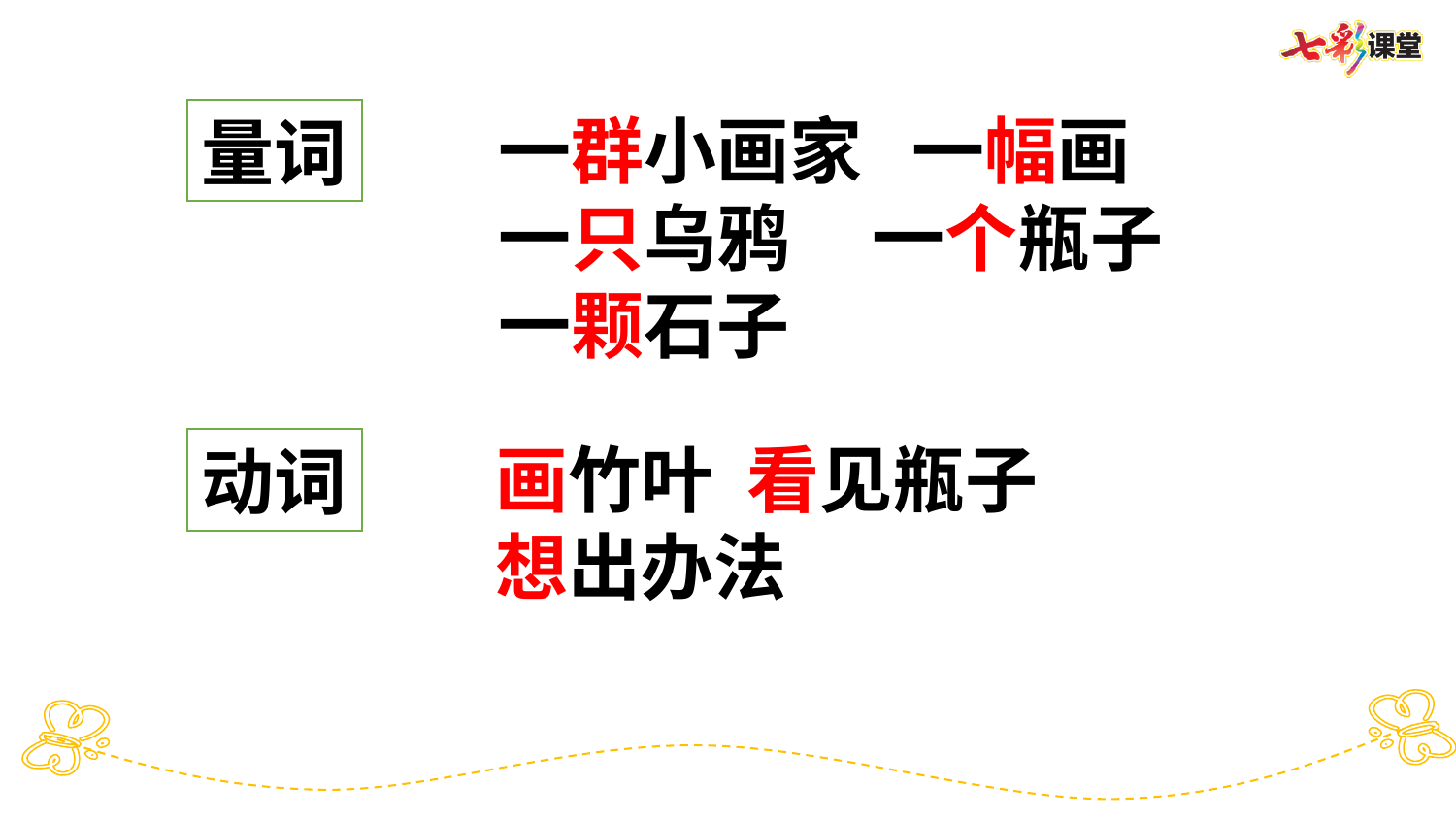

量词
一群小画家   一幅画
一只乌鸦     一个瓶子
一颗石子
动词
画竹叶  看见瓶子
想出办法